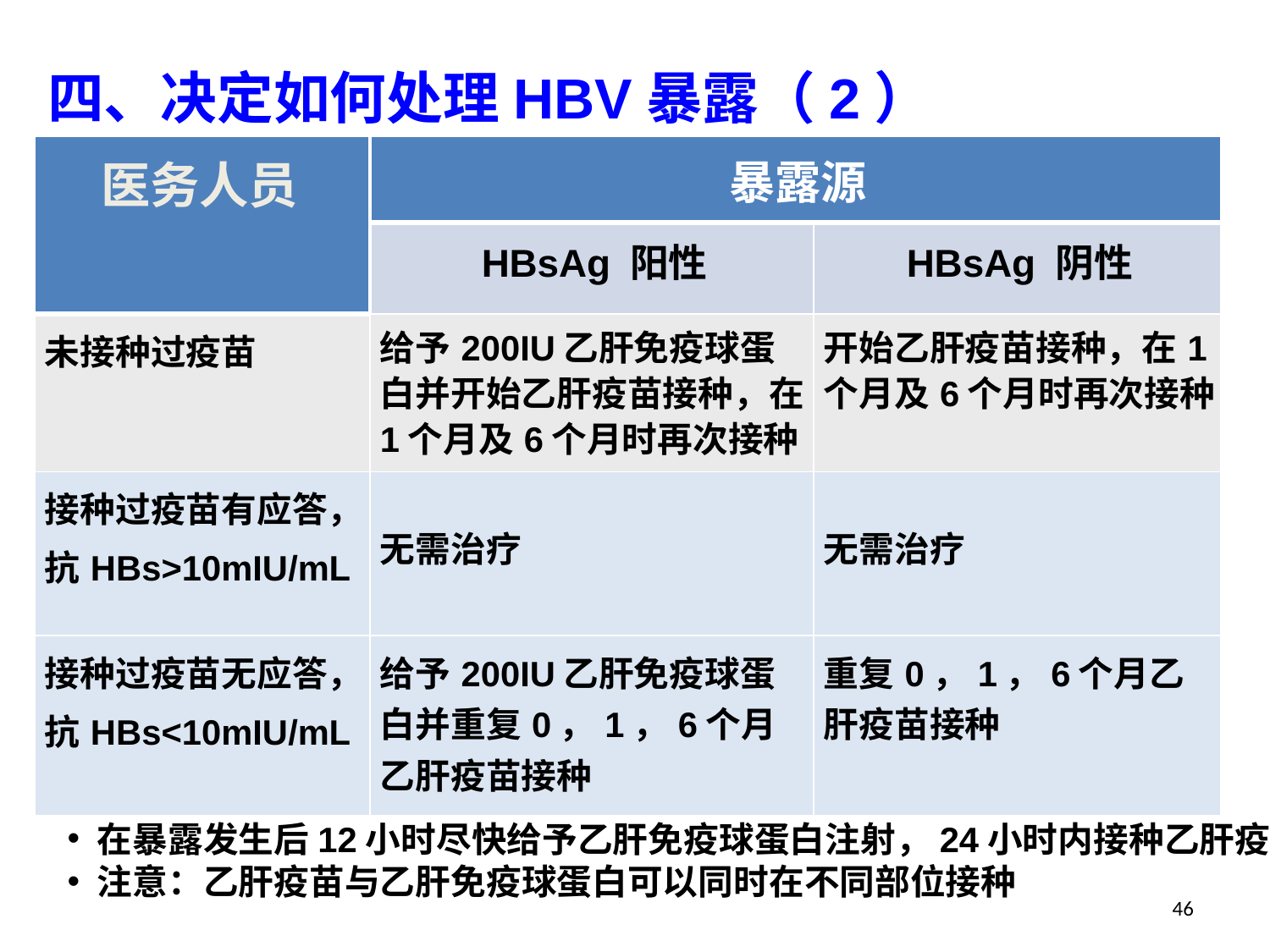

四、决定如何处理HBV暴露（2）
| 医务人员 | 暴露源 |  |
| --- | --- | --- |
|  | HBsAg 阳性 | HBsAg 阴性 |
| 未接种过疫苗 | 给予200IU乙肝免疫球蛋白并开始乙肝疫苗接种，在1个月及6个月时再次接种 | 开始乙肝疫苗接种，在1个月及6个月时再次接种 |
| 接种过疫苗有应答， 抗HBs>10mIU/mL | 无需治疗 | 无需治疗 |
| 接种过疫苗无应答， 抗HBs<10mIU/mL | 给予200IU乙肝免疫球蛋白并重复0，1，6个月乙肝疫苗接种 | 重复0，1，6个月乙肝疫苗接种 |
在暴露发生后12小时尽快给予乙肝免疫球蛋白注射，24小时内接种乙肝疫苗
注意：乙肝疫苗与乙肝免疫球蛋白可以同时在不同部位接种
46